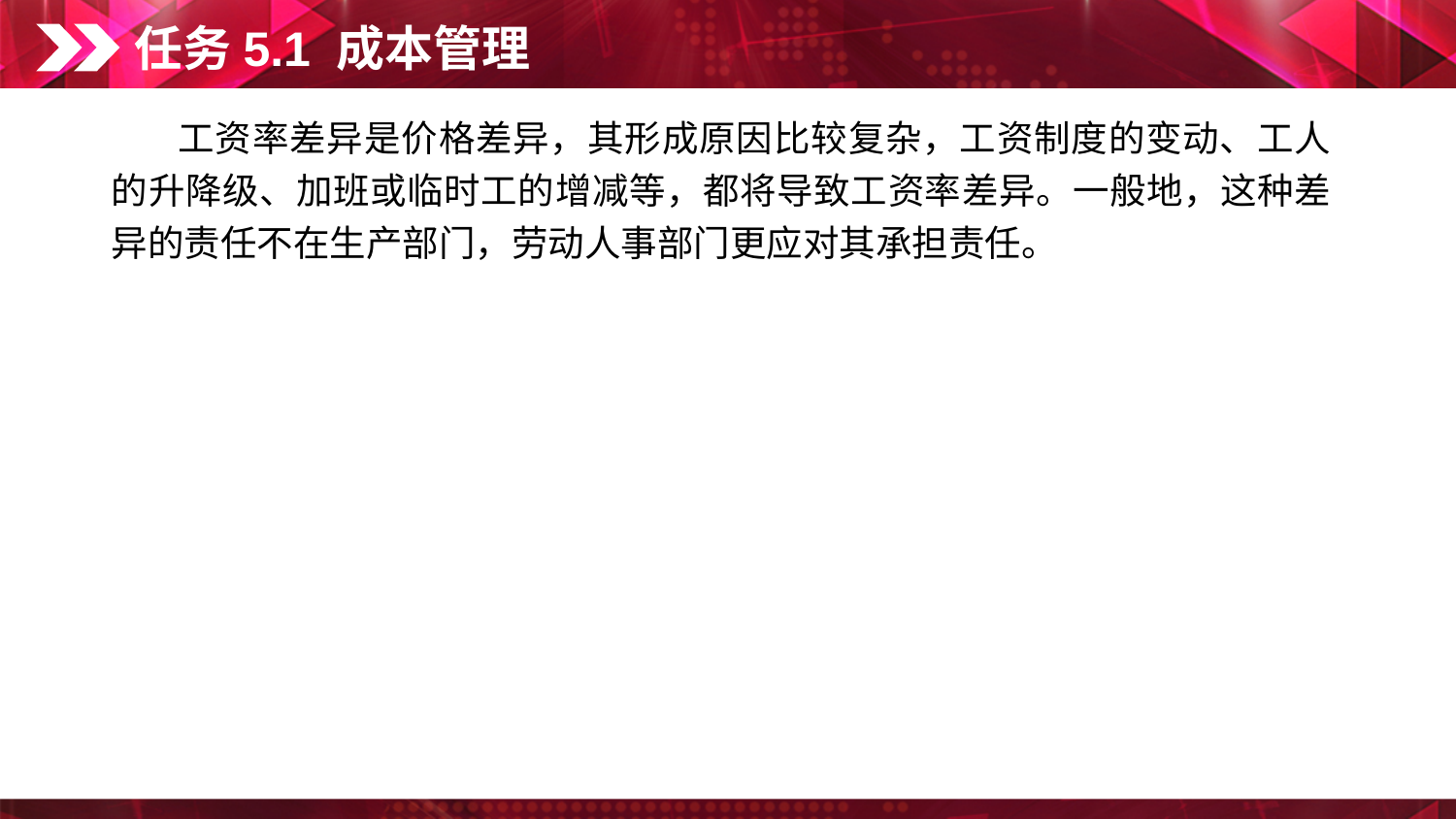

任务5.1 成本管理

　　工资率差异是价格差异，其形成原因比较复杂，工资制度的变动、工人的升降级、加班或临时工的增减等，都将导致工资率差异。一般地，这种差异的责任不在生产部门，劳动人事部门更应对其承担责任。